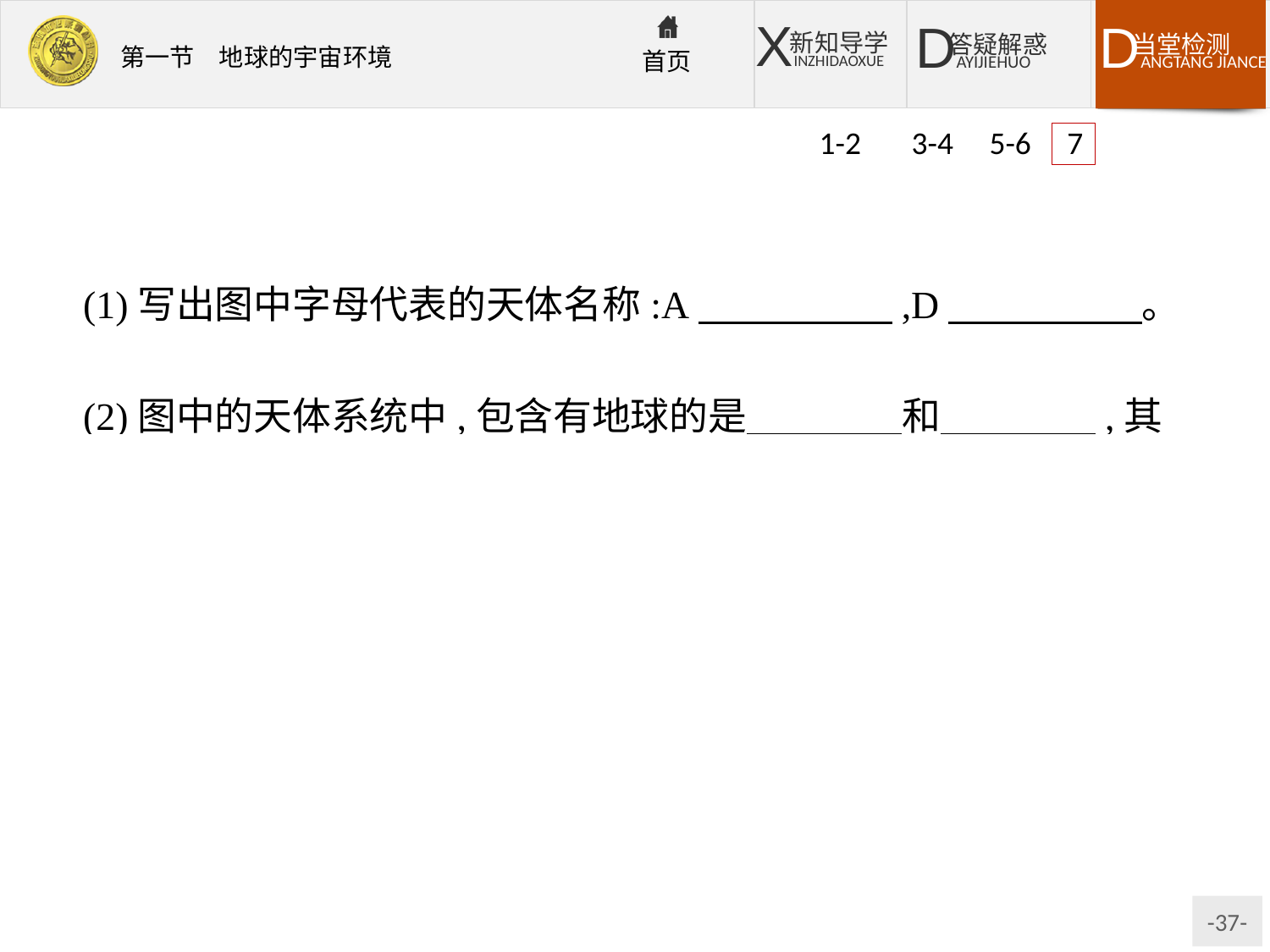

1-2       3-4     5-6     7

(1)写出图中字母代表的天体名称:A　　　　　,D　　　　　。
(2)图中的天体系统中,包含有地球的是　　　　和　　　　,其中较高一级天体系统的中心天体是　　　　。
解析:根据八颗行星的位置可以判断出A为地球,D为天王星;图为太阳系示意图,因此包含地球的天体系统为太阳系和地月系,级别最高的太阳系的中心天体为太阳。
答案:(1)地球　天王星
(2)太阳系　地月系　太阳